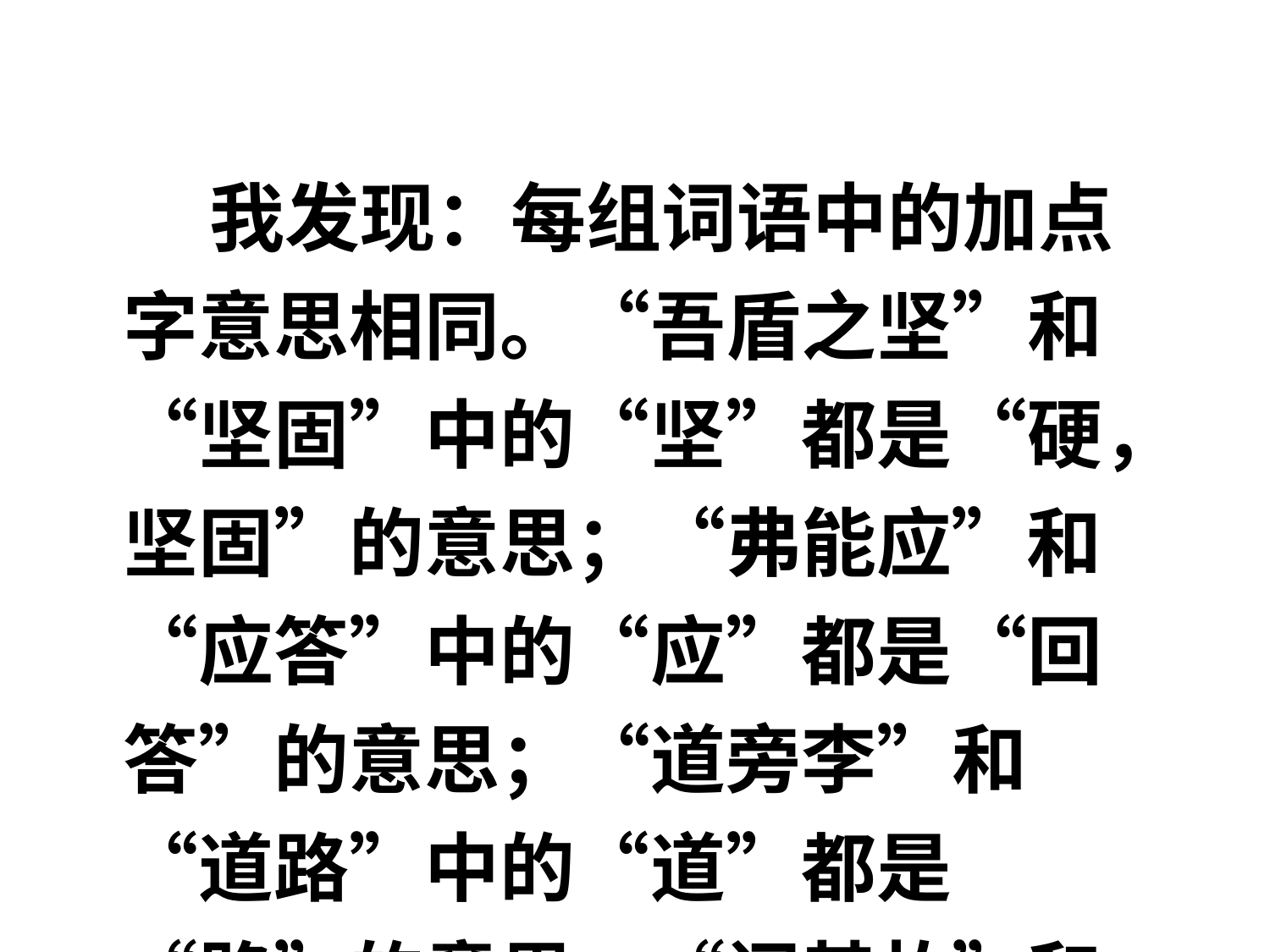

我发现：每组词语中的加点字意思相同。“吾盾之坚”和“坚固”中的“坚”都是“硬，坚固”的意思；“弗能应”和“应答”中的“应”都是“回答”的意思；“道旁李”和“道路”中的“道”都是“路”的意思；“问其故”和“缘故”中